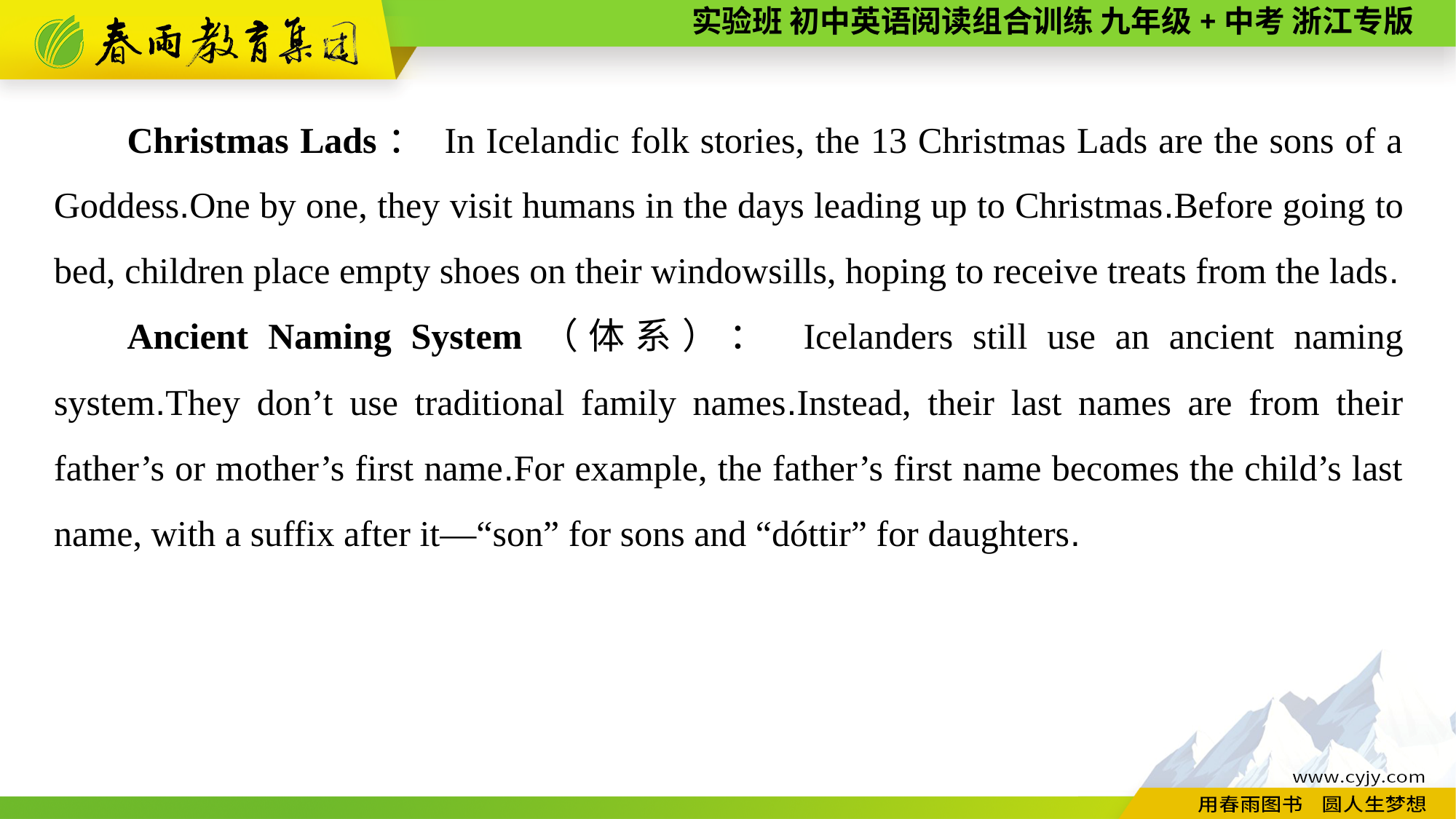

Christmas Lads： In Icelandic folk stories, the 13 Christmas Lads are the sons of a Goddess.One by one, they visit humans in the days leading up to Christmas.Before going to bed, children place empty shoes on their windowsills, hoping to receive treats from the lads.
Ancient Naming System（体系）： Icelanders still use an ancient naming system.They don’t use traditional family names.Instead, their last names are from their father’s or mother’s first name.For example, the father’s first name becomes the child’s last name, with a suffix after it—“son” for sons and “dóttir” for daughters.